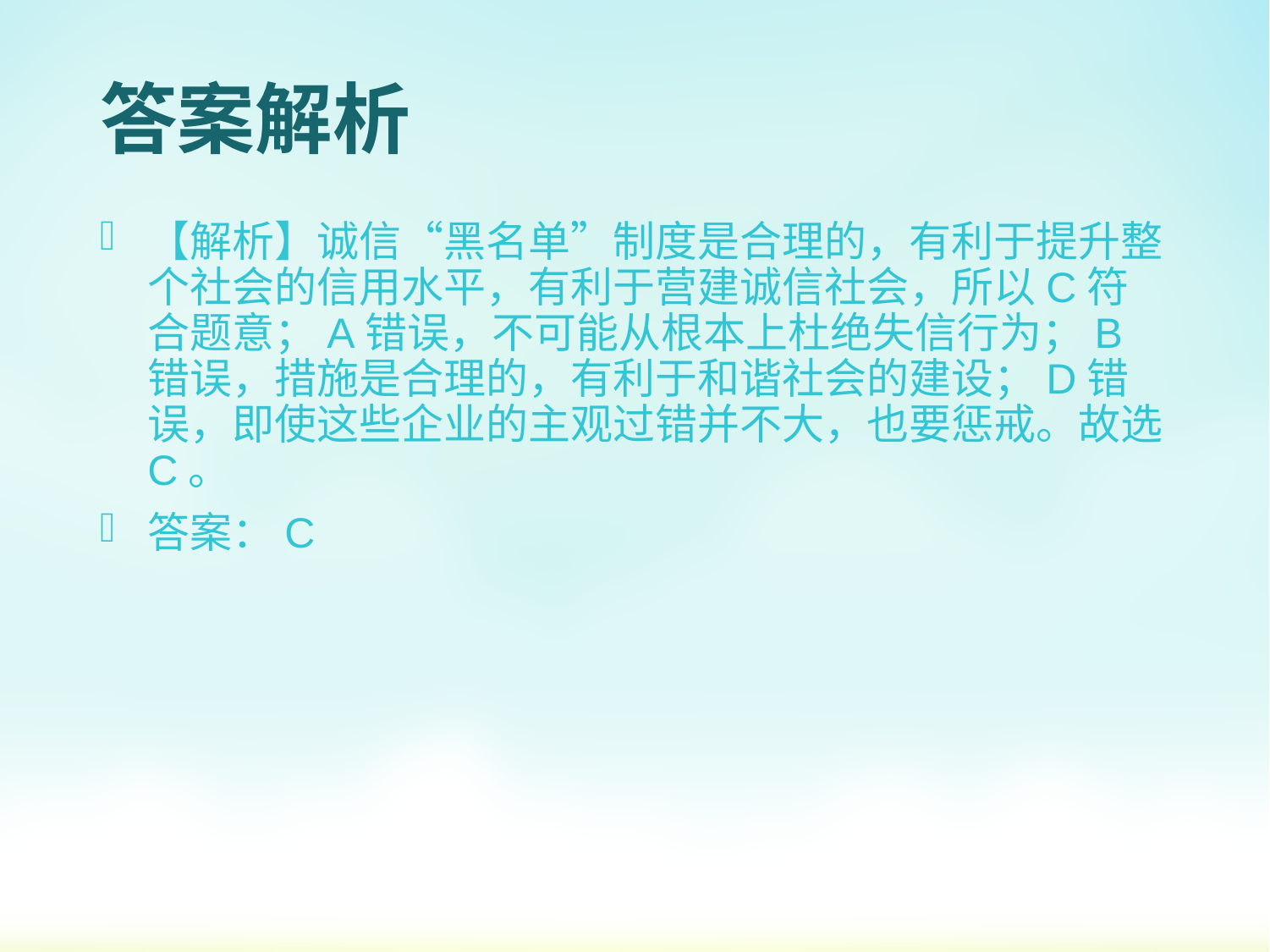

# 答案解析
【解析】诚信“黑名单”制度是合理的，有利于提升整个社会的信用水平，有利于营建诚信社会，所以C符合题意；A错误，不可能从根本上杜绝失信行为；B错误，措施是合理的，有利于和谐社会的建设；D错误，即使这些企业的主观过错并不大，也要惩戒。故选C。
答案：C